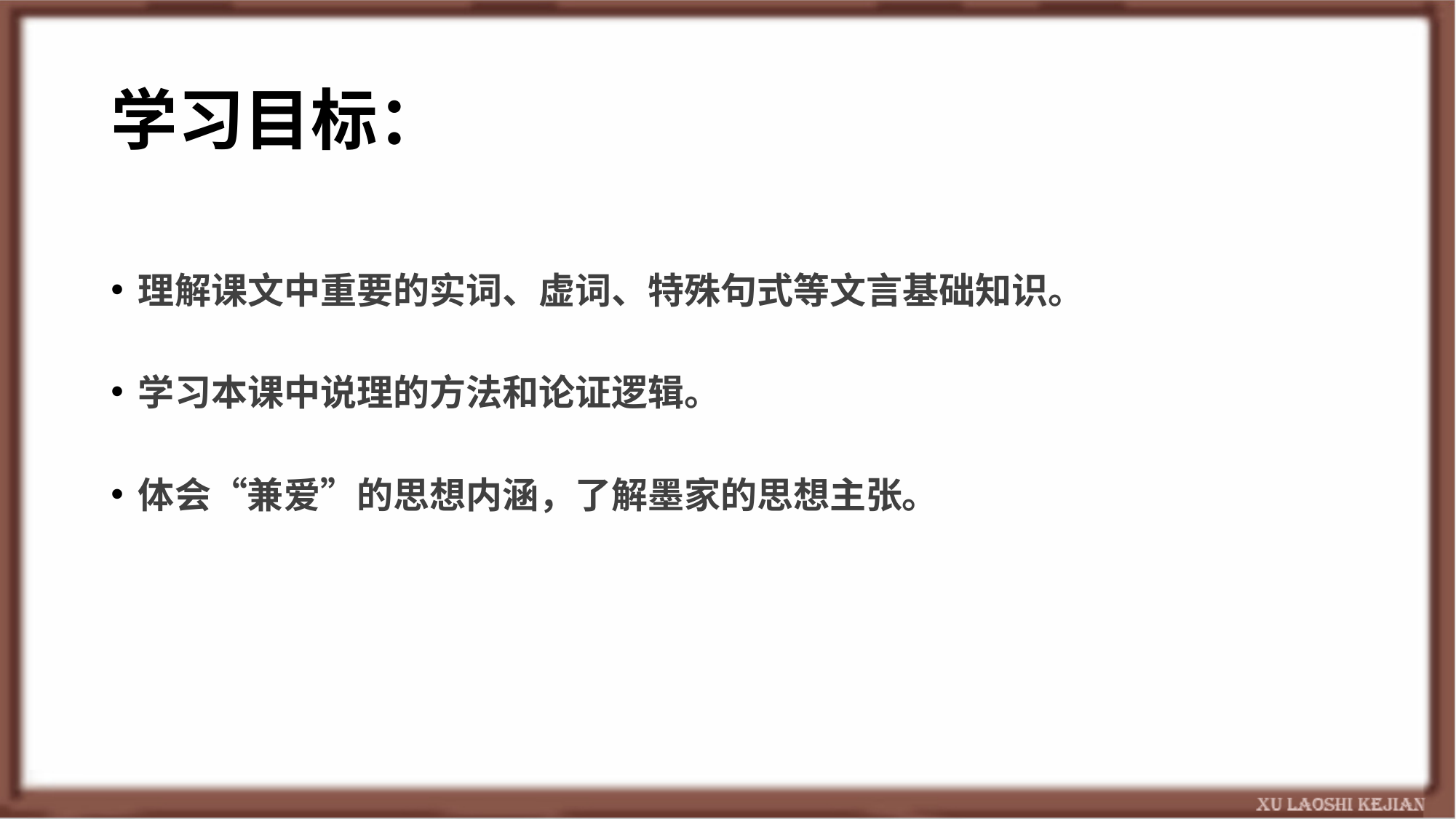

# 学习目标：
理解课文中重要的实词、虚词、特殊句式等文言基础知识。
学习本课中说理的方法和论证逻辑。
体会“兼爱”的思想内涵，了解墨家的思想主张。